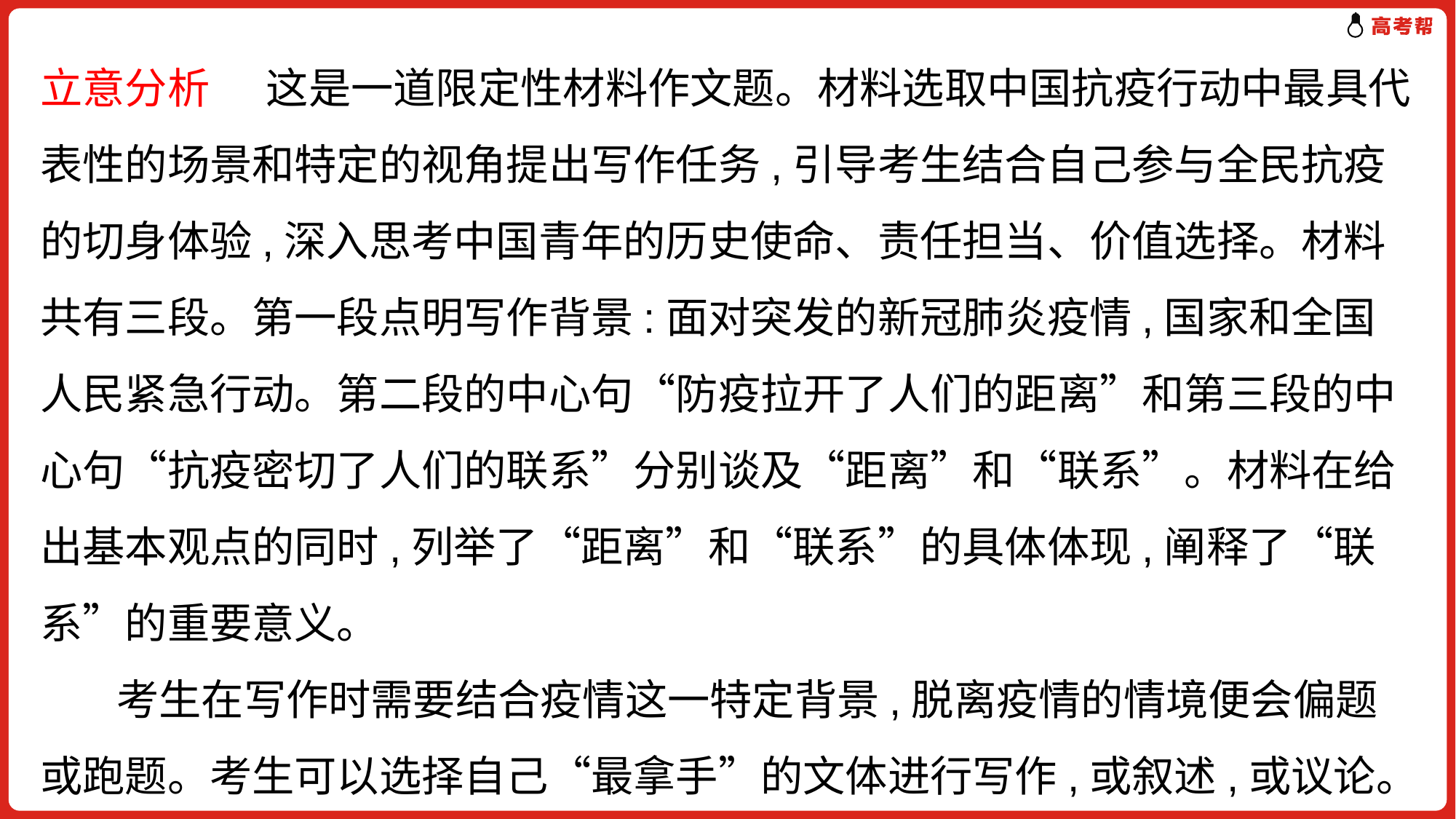

立意分析      这是一道限定性材料作文题。材料选取中国抗疫行动中最具代表性的场景和特定的视角提出写作任务,引导考生结合自己参与全民抗疫的切身体验,深入思考中国青年的历史使命、责任担当、价值选择。材料共有三段。第一段点明写作背景:面对突发的新冠肺炎疫情,国家和全国人民紧急行动。第二段的中心句“防疫拉开了人们的距离”和第三段的中心句“抗疫密切了人们的联系”分别谈及“距离”和“联系”。材料在给出基本观点的同时,列举了“距离”和“联系”的具体体现,阐释了“联系”的重要意义。
       考生在写作时需要结合疫情这一特定背景,脱离疫情的情境便会偏题或跑题。考生可以选择自己“最拿手”的文体进行写作,或叙述,或议论。考